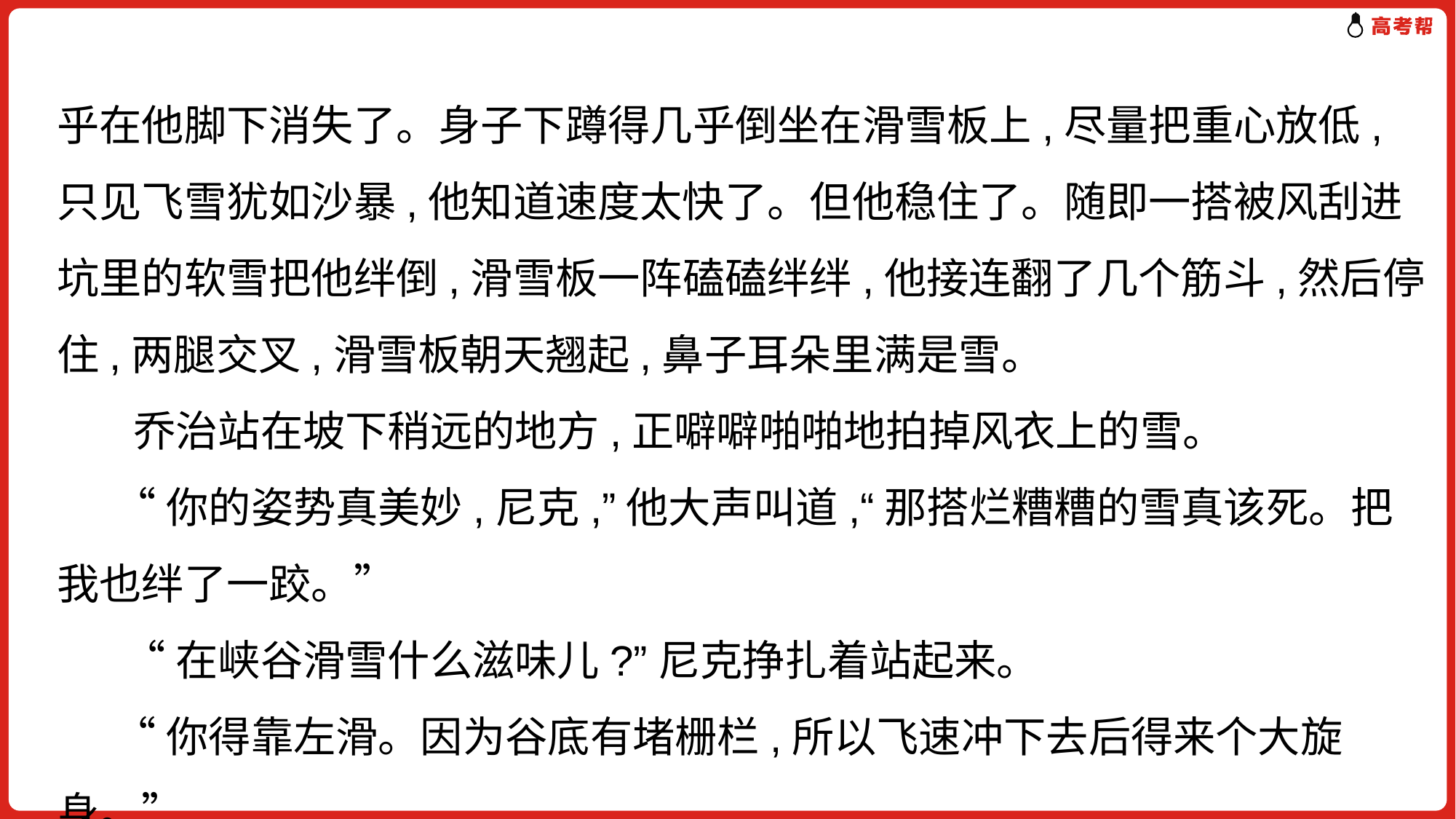

乎在他脚下消失了。身子下蹲得几乎倒坐在滑雪板上,尽量把重心放低,只见飞雪犹如沙暴,他知道速度太快了。但他稳住了。随即一搭被风刮进坑里的软雪把他绊倒,滑雪板一阵磕磕绊绊,他接连翻了几个筋斗,然后停住,两腿交叉,滑雪板朝天翘起,鼻子耳朵里满是雪。
       乔治站在坡下稍远的地方,正噼噼啪啪地拍掉风衣上的雪。
      “你的姿势真美妙,尼克,”他大声叫道,“那搭烂糟糟的雪真该死。把我也绊了一跤。”
       “在峡谷滑雪什么滋味儿?”尼克挣扎着站起来。
      “你得靠左滑。因为谷底有堵栅栏,所以飞速冲下去后得来个大旋身。”